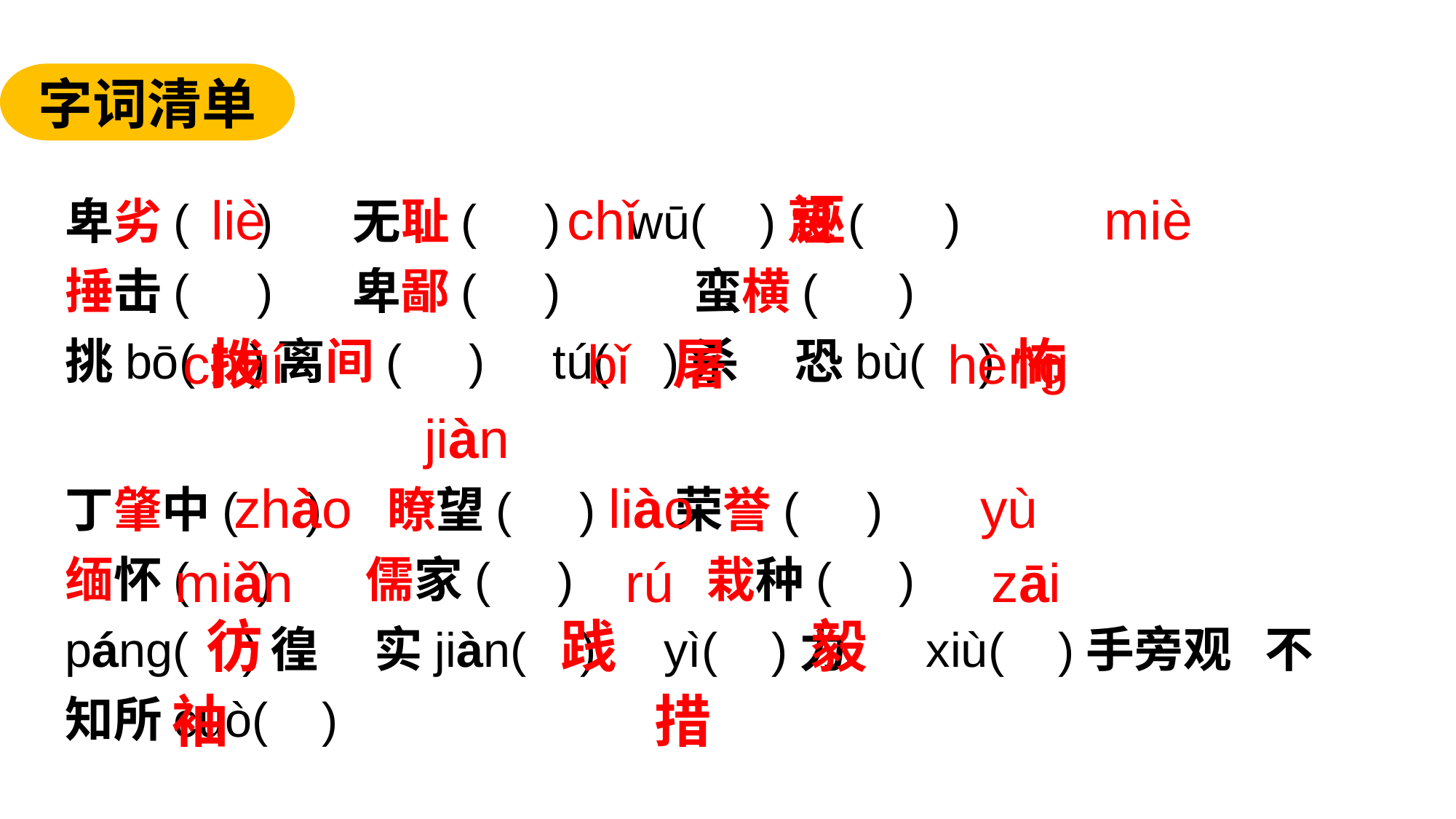

字词清单
卑劣(     )     无耻(     )     wū(    )蔑(      )
捶击(     )     卑鄙(     )         蛮横(      )
挑bō(    )离间(     )     tú(    )杀     恐bù(    )

                                                  诬

   拨                                 屠                       怖

   liè                    chǐ                               miè
 chuí                    bǐ                     hènɡ
                 jiàn

     zhào                 liào                   yù
 miǎn                      rú                     zāi
丁肇中(     )    瞭望(     )     荣誉(     )
缅怀(     )      儒家(     )         栽种(     )
pánɡ(    )徨     实jiàn(    )     yì(    )力      xiù(    )手旁观   不知所cuò(    )
      彷                       践               毅
   袖                                 措